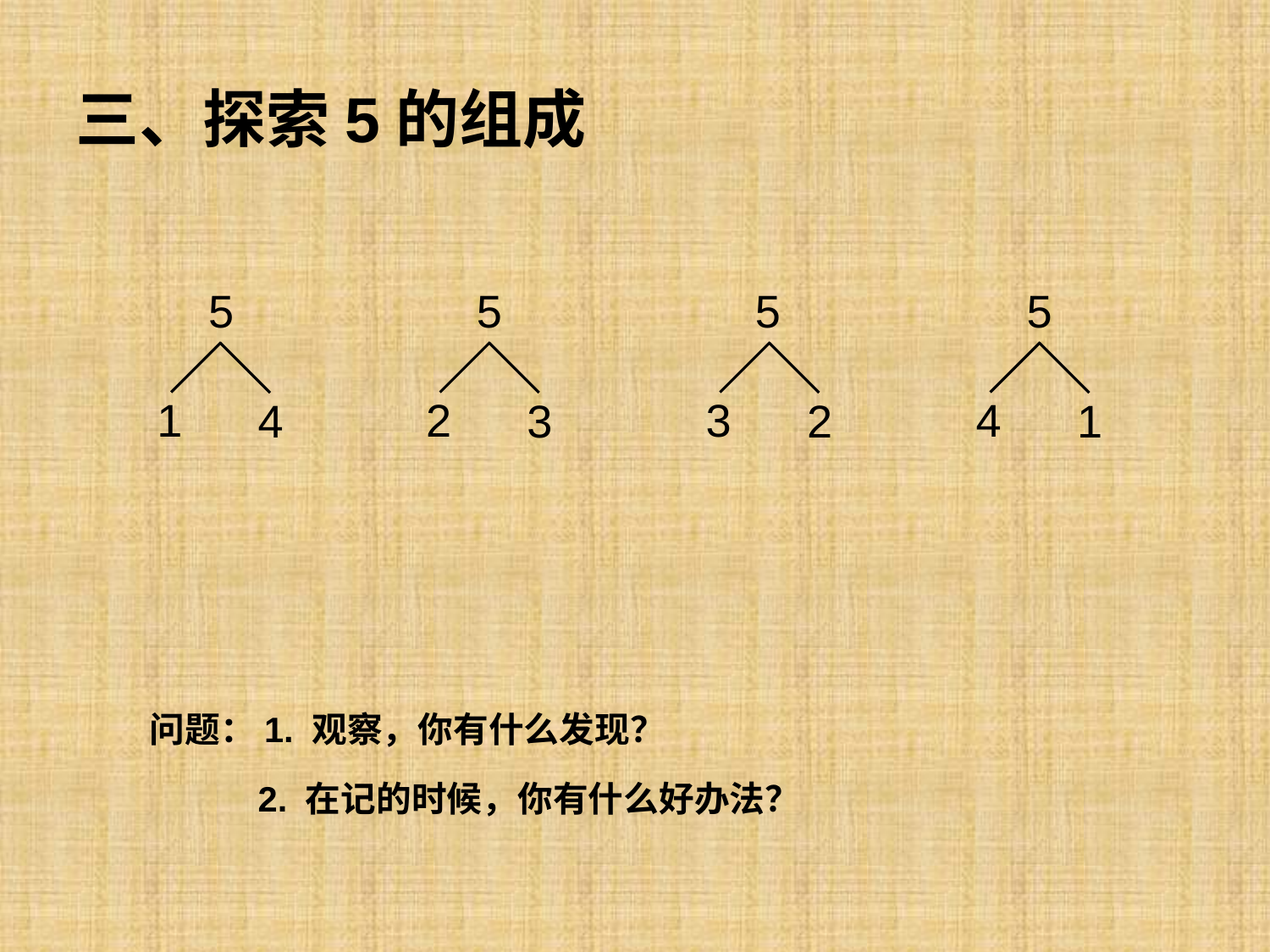

三、探索5的组成
5
5
5
5
1
2
3
4
4
3
2
1
问题：1. 观察，你有什么发现？
2. 在记的时候，你有什么好办法？